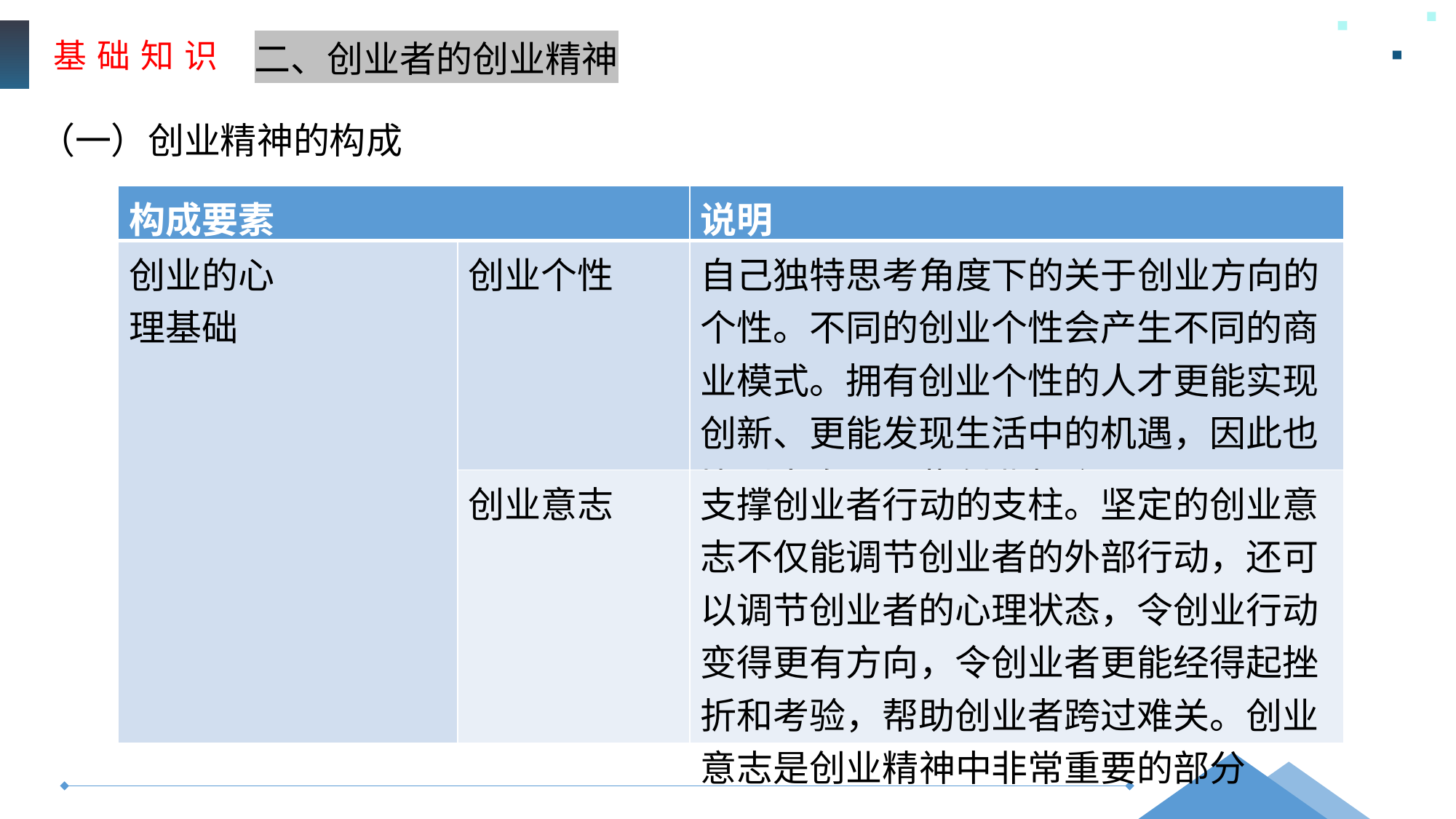

基 础 知 识

二、创业者的创业精神
（一）创业精神的构成
| 构成要素 |  | 说明 |
| --- | --- | --- |
| 创业的心 理基础 | 创业个性 | 自己独特思考角度下的关于创业方向的个性。不同的创业个性会产生不同的商业模式。拥有创业个性的人才更能实现创新、更能发现生活中的机遇，因此也比别人多了一些创业机会 |
|  | 创业意志 | 支撑创业者行动的支柱。坚定的创业意志不仅能调节创业者的外部行动，还可以调节创业者的心理状态，令创业行动变得更有方向，令创业者更能经得起挫折和考验，帮助创业者跨过难关。创业意志是创业精神中非常重要的部分 |